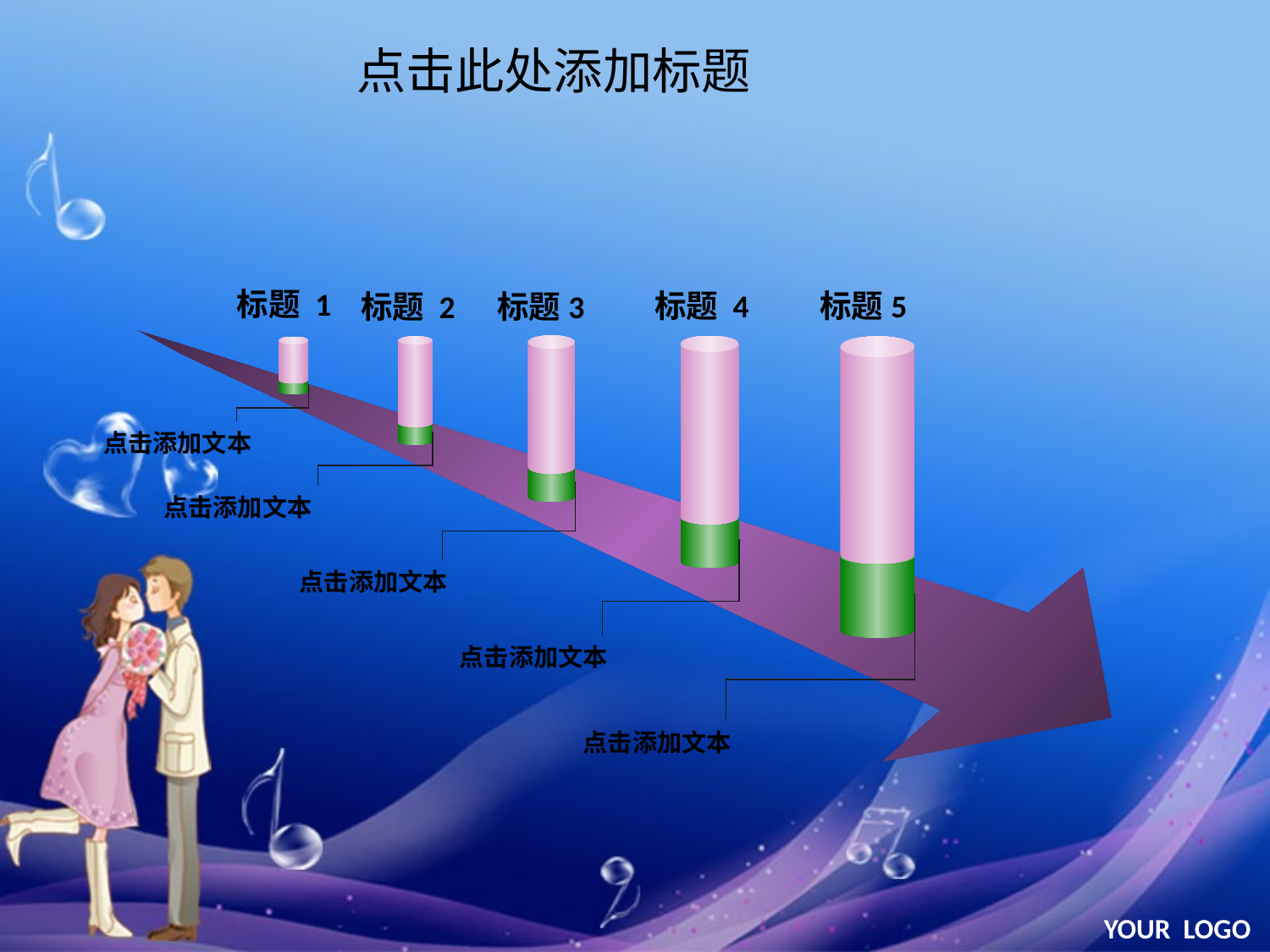

点击此处添加标题
标题 1
标题5
标题 4
标题 2
标题3

 点击添加文本

点击添加文本

 点击添加文本
 点击添加文本
 点击添加文本